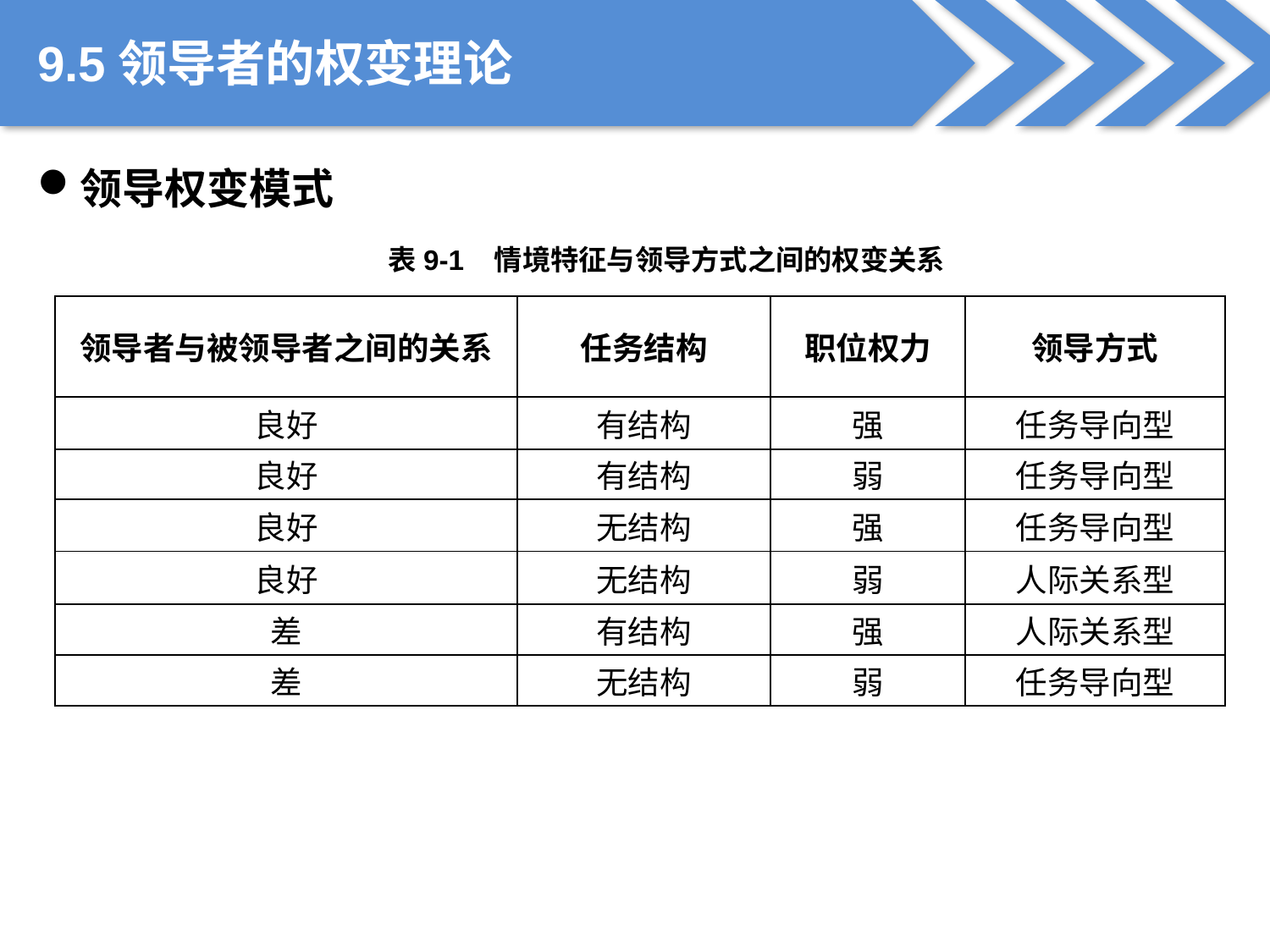

9.5领导者的权变理论
领导权变模式
表9-1   情境特征与领导方式之间的权变关系
| 领导者与被领导者之间的关系 | 任务结构 | 职位权力 | 领导方式 |
| --- | --- | --- | --- |
| 良好 | 有结构 | 强 | 任务导向型 |
| 良好 | 有结构 | 弱 | 任务导向型 |
| 良好 | 无结构 | 强 | 任务导向型 |
| 良好 | 无结构 | 弱 | 人际关系型 |
| 差 | 有结构 | 强 | 人际关系型 |
| 差 | 无结构 | 弱 | 任务导向型 |